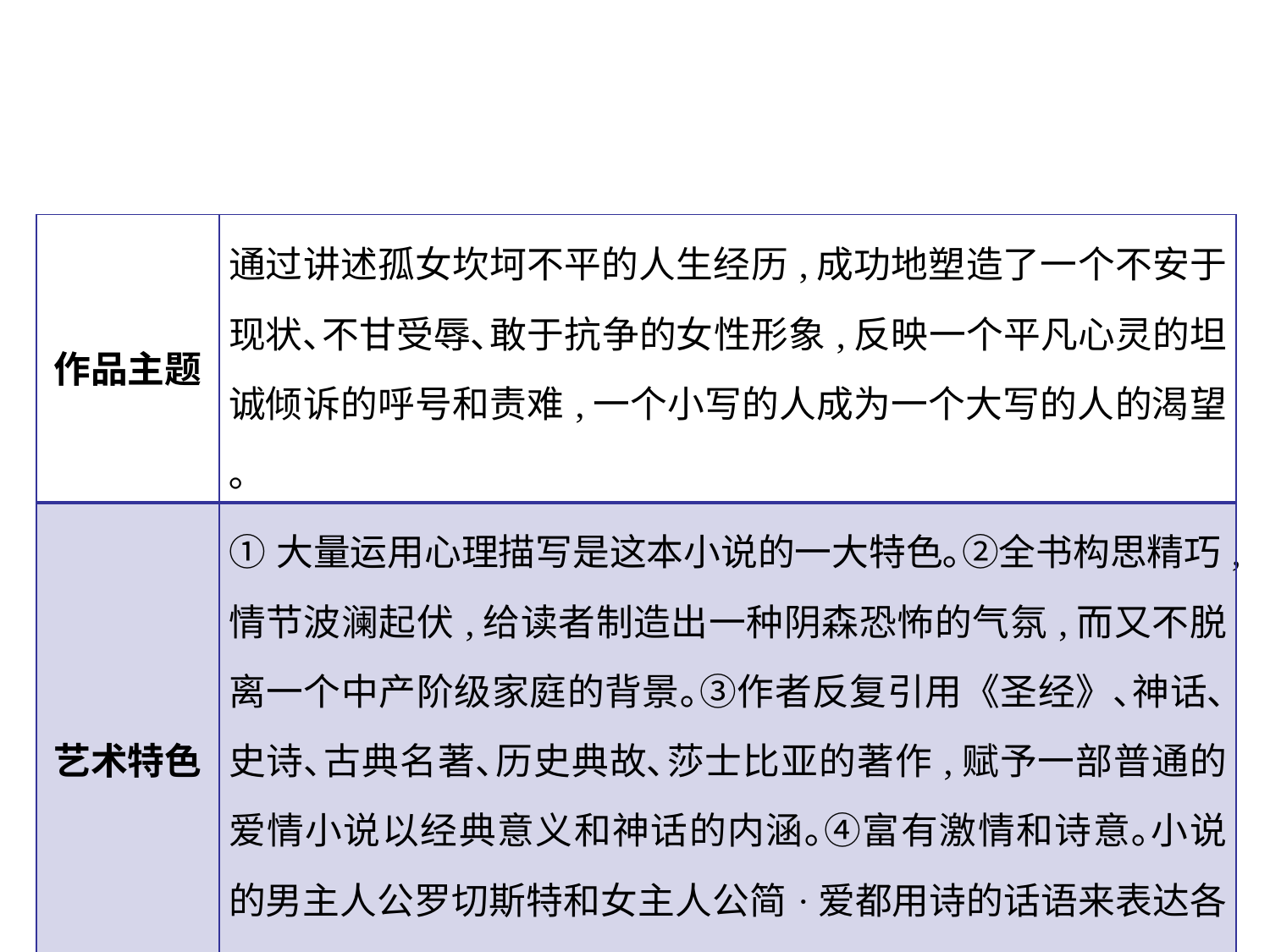

| 作品主题 | 通过讲述孤女坎坷不平的人生经历,成功地塑造了一个不安于现状､不甘受辱､敢于抗争的女性形象,反映一个平凡心灵的坦诚倾诉的呼号和责难,一个小写的人成为一个大写的人的渴望｡ |
| --- | --- |
| 艺术特色 | ①大量运用心理描写是这本小说的一大特色｡②全书构思精巧,情节波澜起伏,给读者制造出一种阴森恐怖的气氛,而又不脱离一个中产阶级家庭的背景｡③作者反复引用《圣经》､神话､史诗､古典名著､历史典故､莎士比亚的著作,赋予一部普通的爱情小说以经典意义和神话的内涵｡④富有激情和诗意｡小说的男主人公罗切斯特和女主人公简·爱都用诗的话语来表达各自的激情｡ |